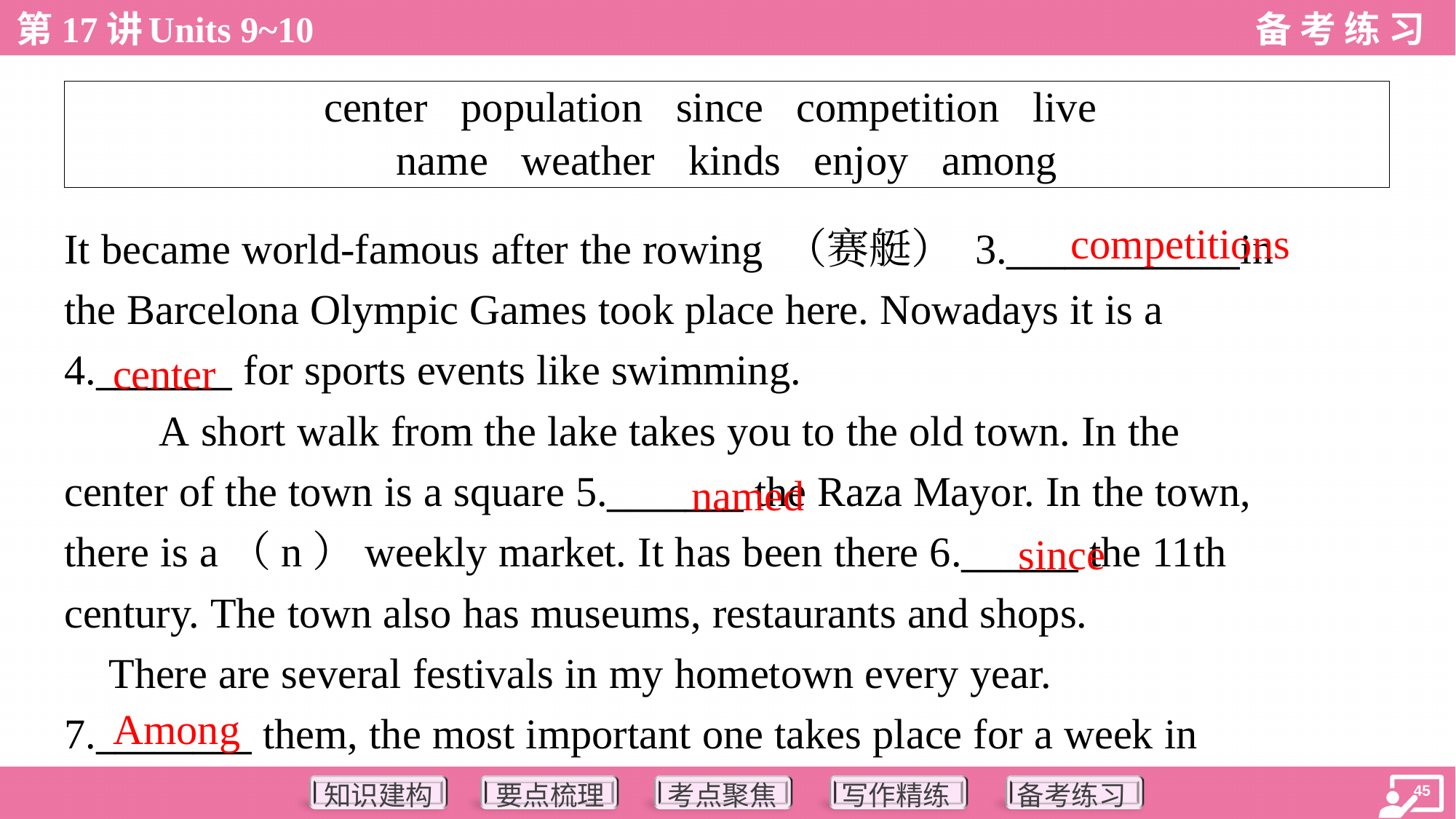

| center population since competition live name weather kinds enjoy among |
| --- |

It became world-famous after the rowing （赛艇） 3.____________in
the Barcelona Olympic Games took place here. Nowadays it is a
4._______ for sports events like swimming.
         A short walk from the lake takes you to the old town. In the
center of the town is a square 5._______ the Raza Mayor. In the town,
there is a（n）weekly market. It has been there 6.______ the 11th
century. The town also has museums, restaurants and shops.
    There are several festivals in my hometown every year.
7.________ them, the most important one takes place for a week in

competitions
center
named
since

Among